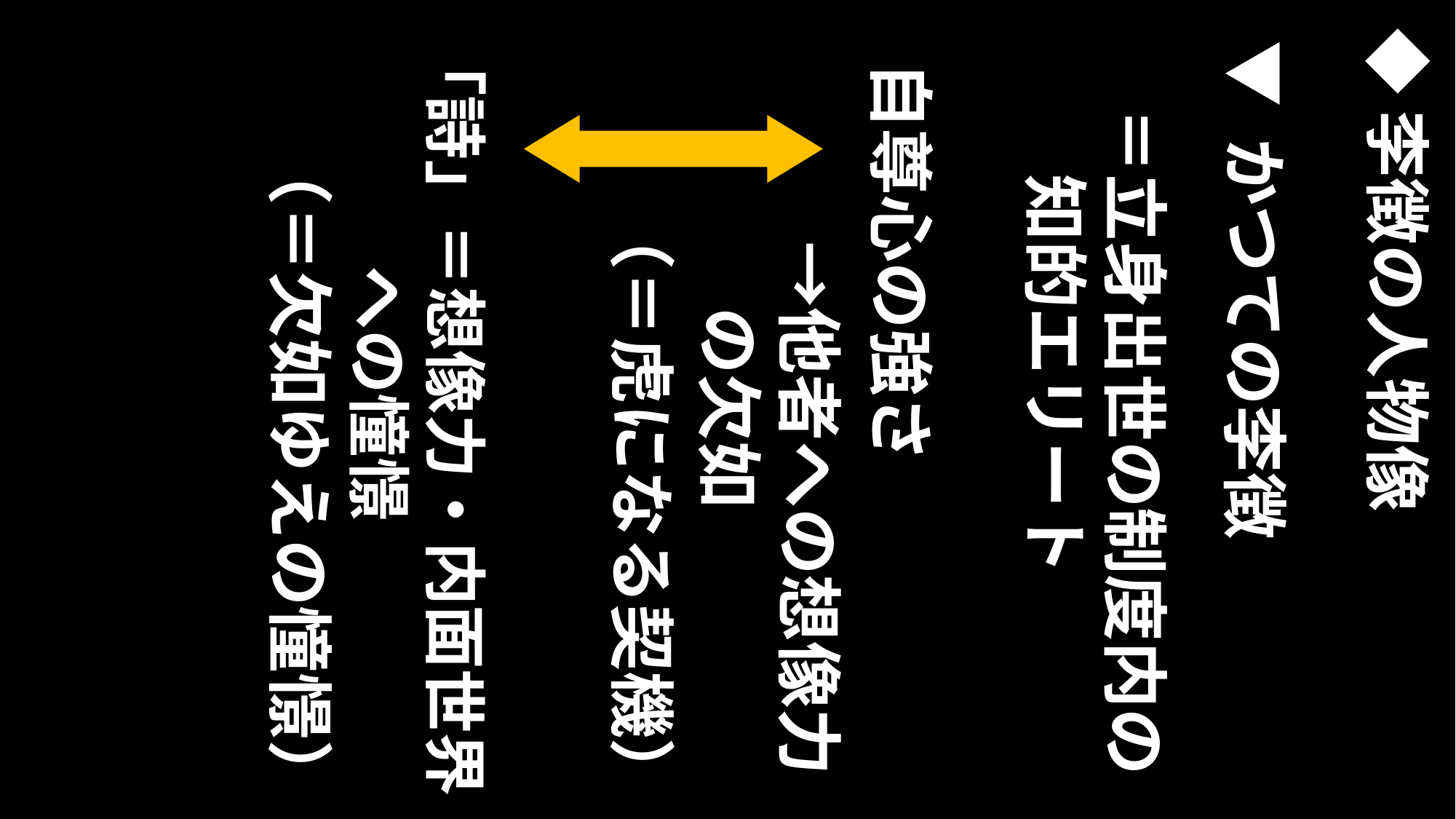

「詩」＝想像力・内面世界
　　　   への憧憬
      （＝欠如ゆえの憧憬）
◆李徴の人物像

 　　（＝虎になる契機）
　　　→他者への想像力
　　　　の欠如
自尊心の強さ
　＝立身出世の制度内の
　　知的エリート
▼ かつての李徴